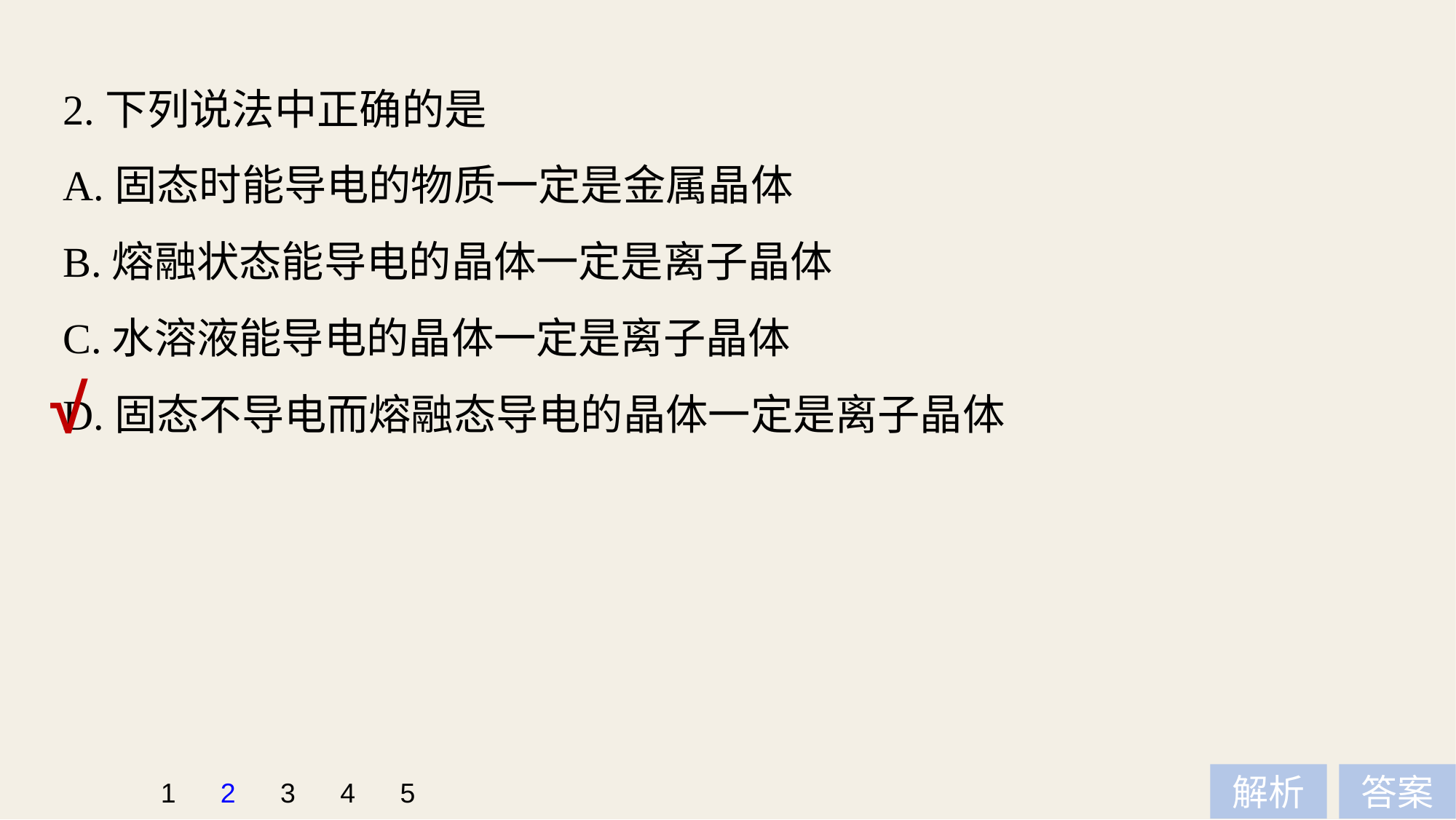

2.下列说法中正确的是
A.固态时能导电的物质一定是金属晶体
B.熔融状态能导电的晶体一定是离子晶体
C.水溶液能导电的晶体一定是离子晶体
D.固态不导电而熔融态导电的晶体一定是离子晶体
√
1
2
3
4
5
解析
答案